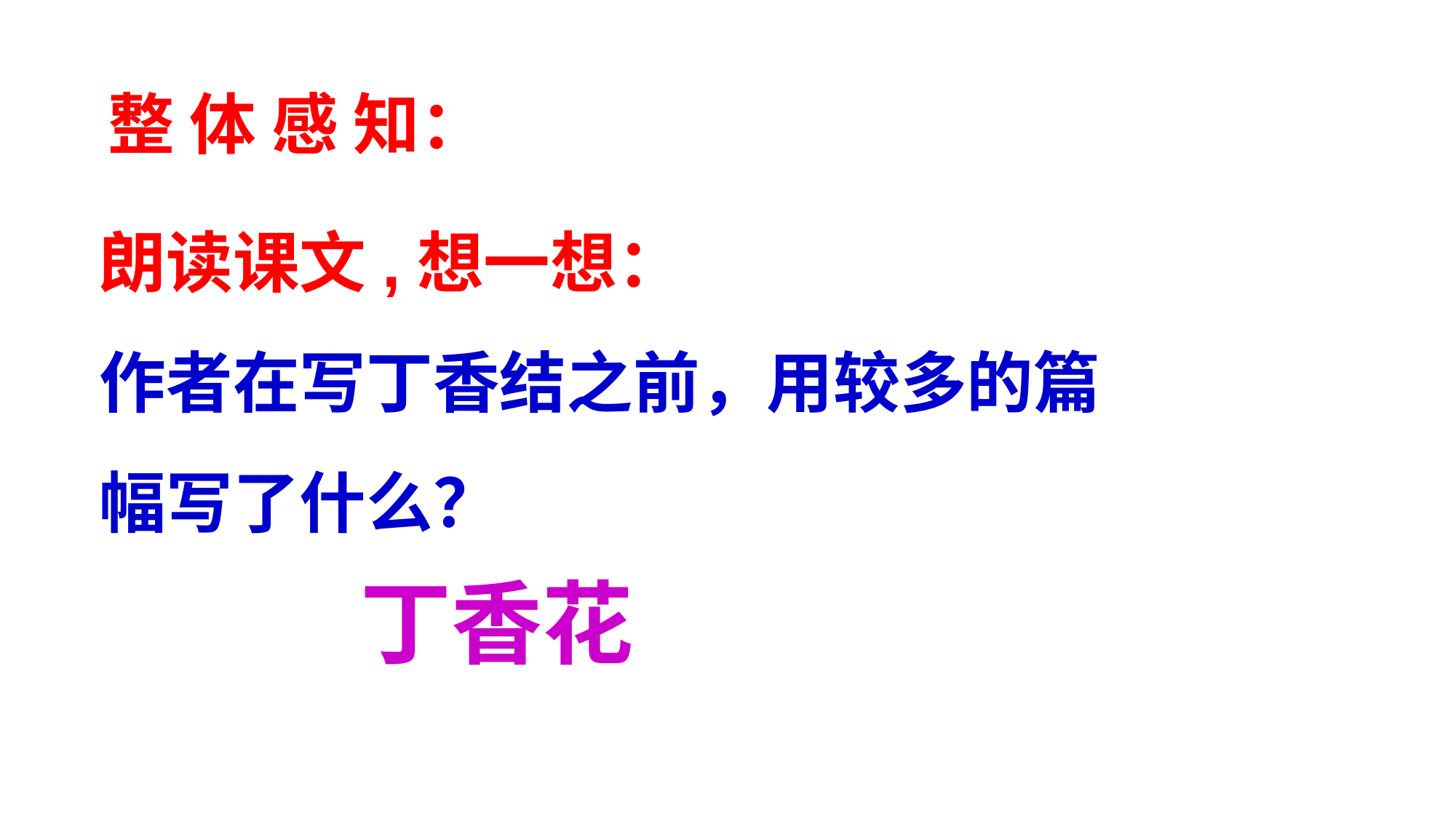

整 体 感 知：
# 朗读课文,想一想： 作者在写丁香结之前，用较多的篇幅写了什么？
丁香花